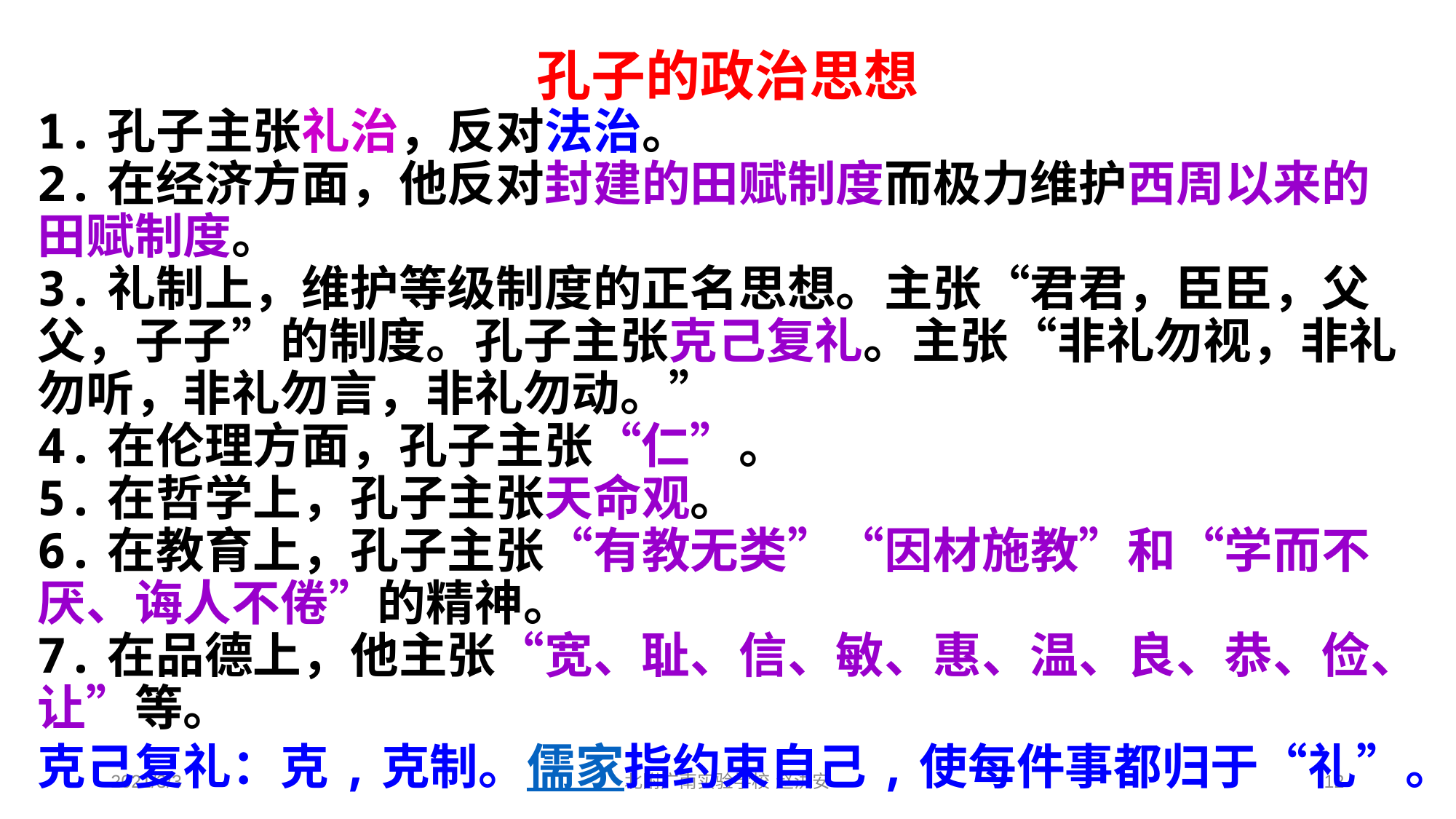

孔子的政治思想
1.孔子主张礼治，反对法治。
2.在经济方面，他反对封建的田赋制度而极力维护西周以来的田赋制度。
3.礼制上，维护等级制度的正名思想。主张“君君，臣臣，父父，子子”的制度。孔子主张克己复礼。主张“非礼勿视，非礼勿听，非礼勿言，非礼勿动。”
4.在伦理方面，孔子主张“仁”。
5.在哲学上，孔子主张天命观。
6.在教育上，孔子主张“有教无类”“因材施教”和“学而不厌、诲人不倦”的精神。
7.在品德上，他主张“宽、耻、信、敏、惠、温、良、恭、俭、让”等。
克己复礼：克,克制。儒家指约束自己,使每件事都归于“礼”。
2021/3/3
北附广南实验学校 赵洪安
12